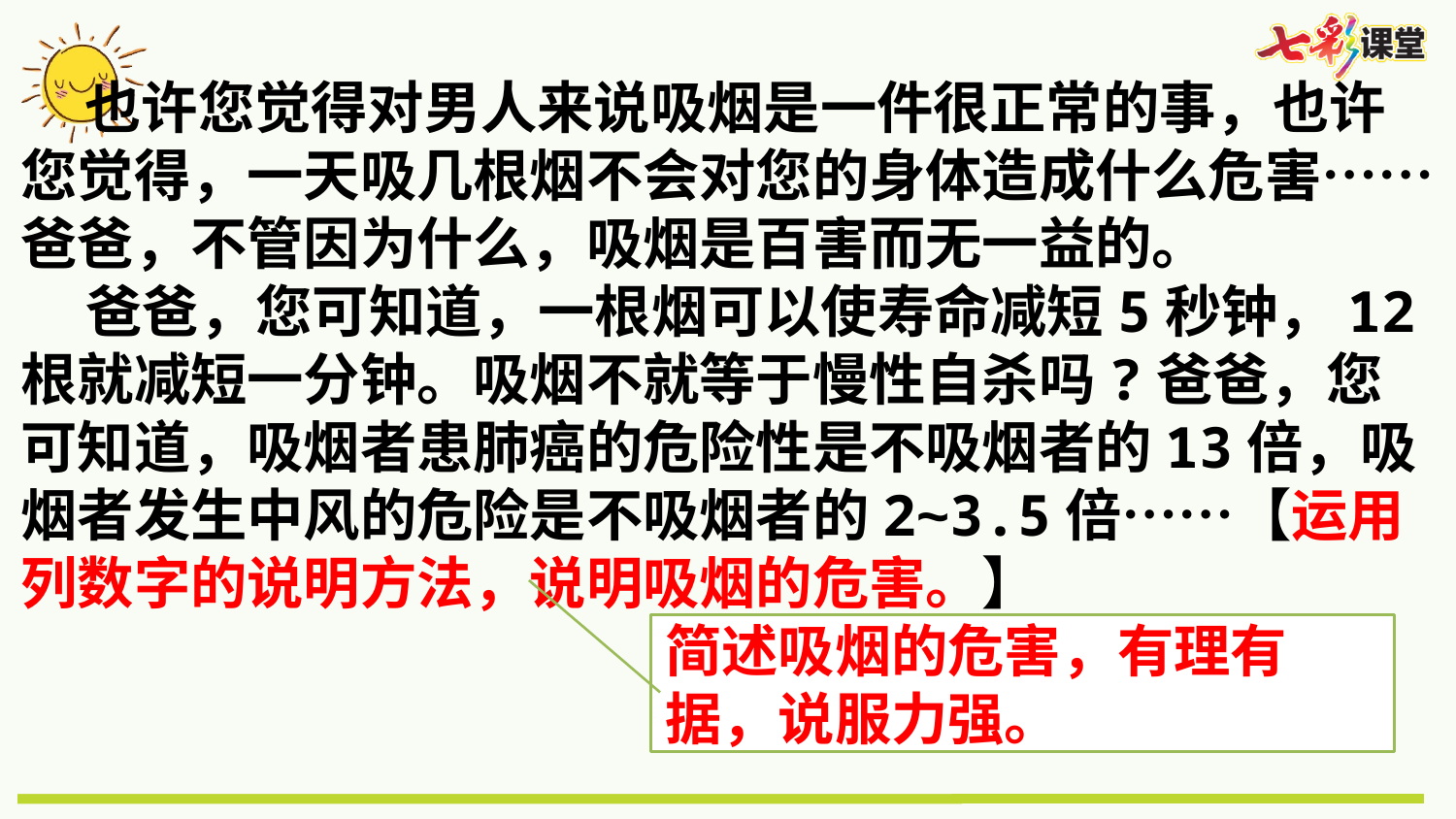

也许您觉得对男人来说吸烟是一件很正常的事，也许您觉得，一天吸几根烟不会对您的身体造成什么危害……爸爸，不管因为什么，吸烟是百害而无一益的。
    爸爸，您可知道，一根烟可以使寿命减短5秒钟，12根就减短一分钟。吸烟不就等于慢性自杀吗?爸爸，您可知道，吸烟者患肺癌的危险性是不吸烟者的13倍，吸烟者发生中风的危险是不吸烟者的2~3.5倍……【运用列数字的说明方法，说明吸烟的危害。】
简述吸烟的危害，有理有据，说服力强。